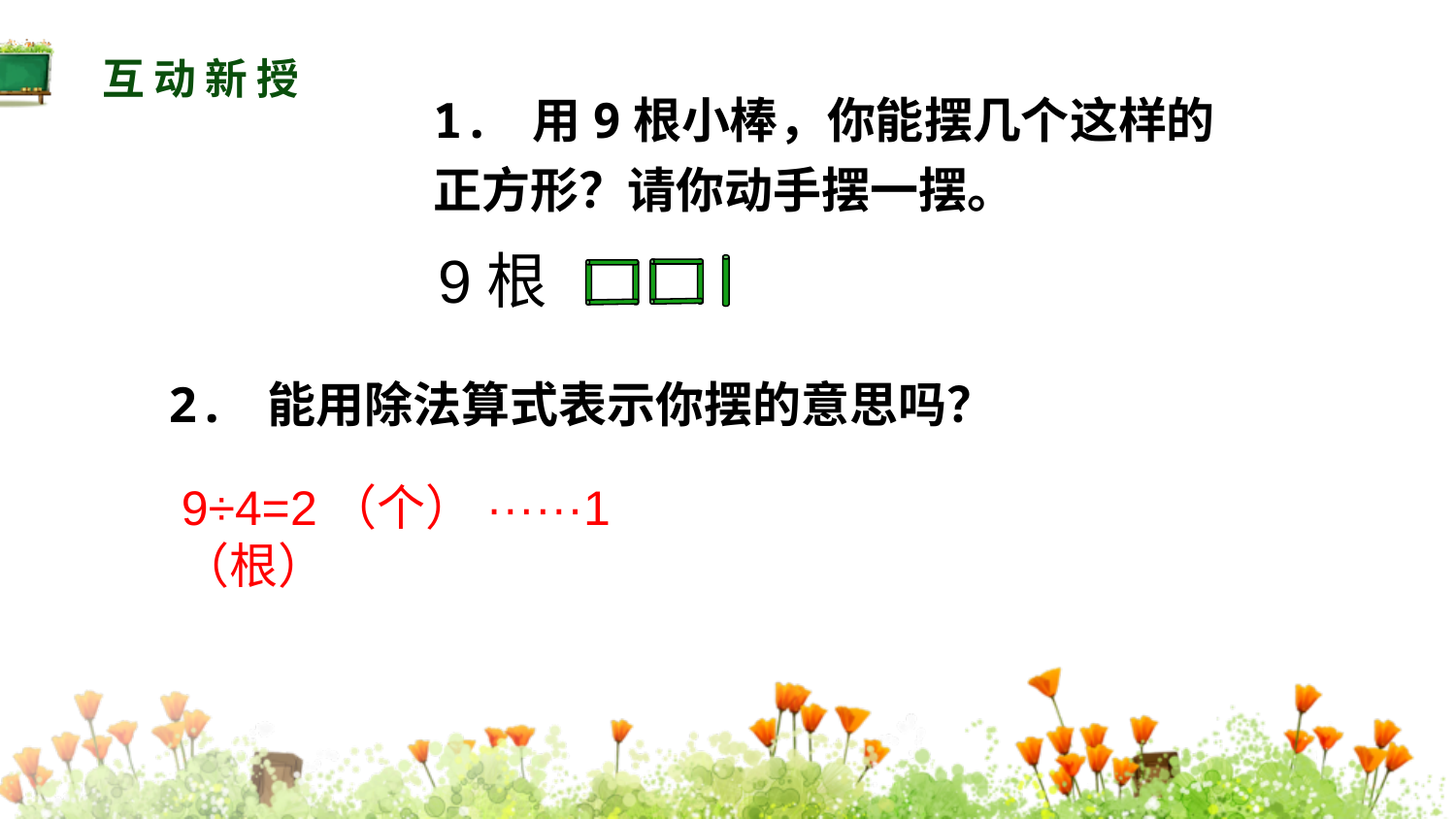

互动新授
1. 用9根小棒，你能摆几个这样的正方形？请你动手摆一摆。
9根

2. 能用除法算式表示你摆的意思吗？
9÷4=2（个）······1（根）